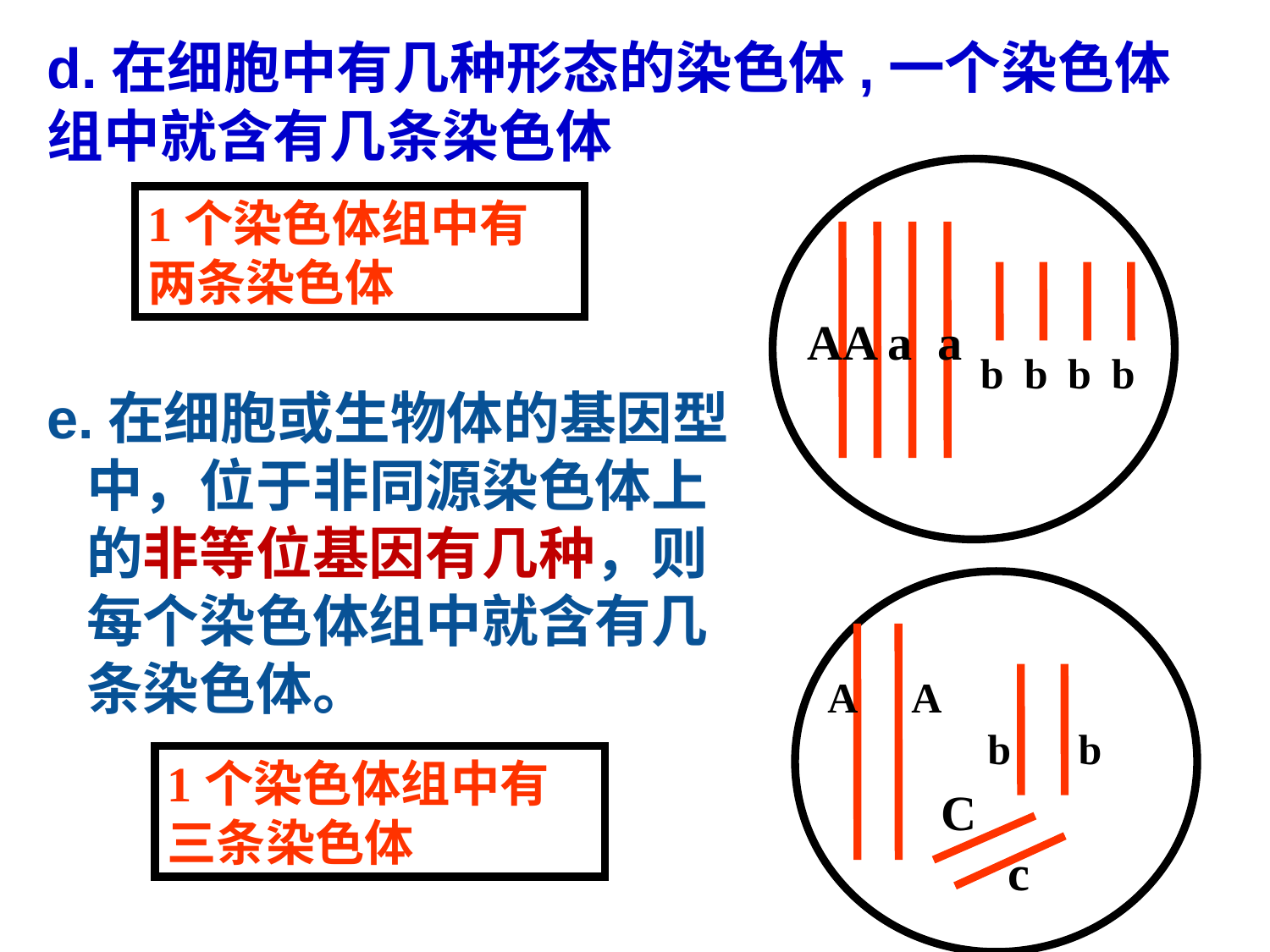

d.在细胞中有几种形态的染色体,一个染色体组中就含有几条染色体

1个染色体组中有两条染色体

A
a
AA a  a
b
b
b
b
e.在细胞或生物体的基因型
  中，位于非同源染色体上
  的非等位基因有几种，则
  每个染色体组中就含有几
  条染色体。

A
A
b
b
1个染色体组中有三条染色体
C

c